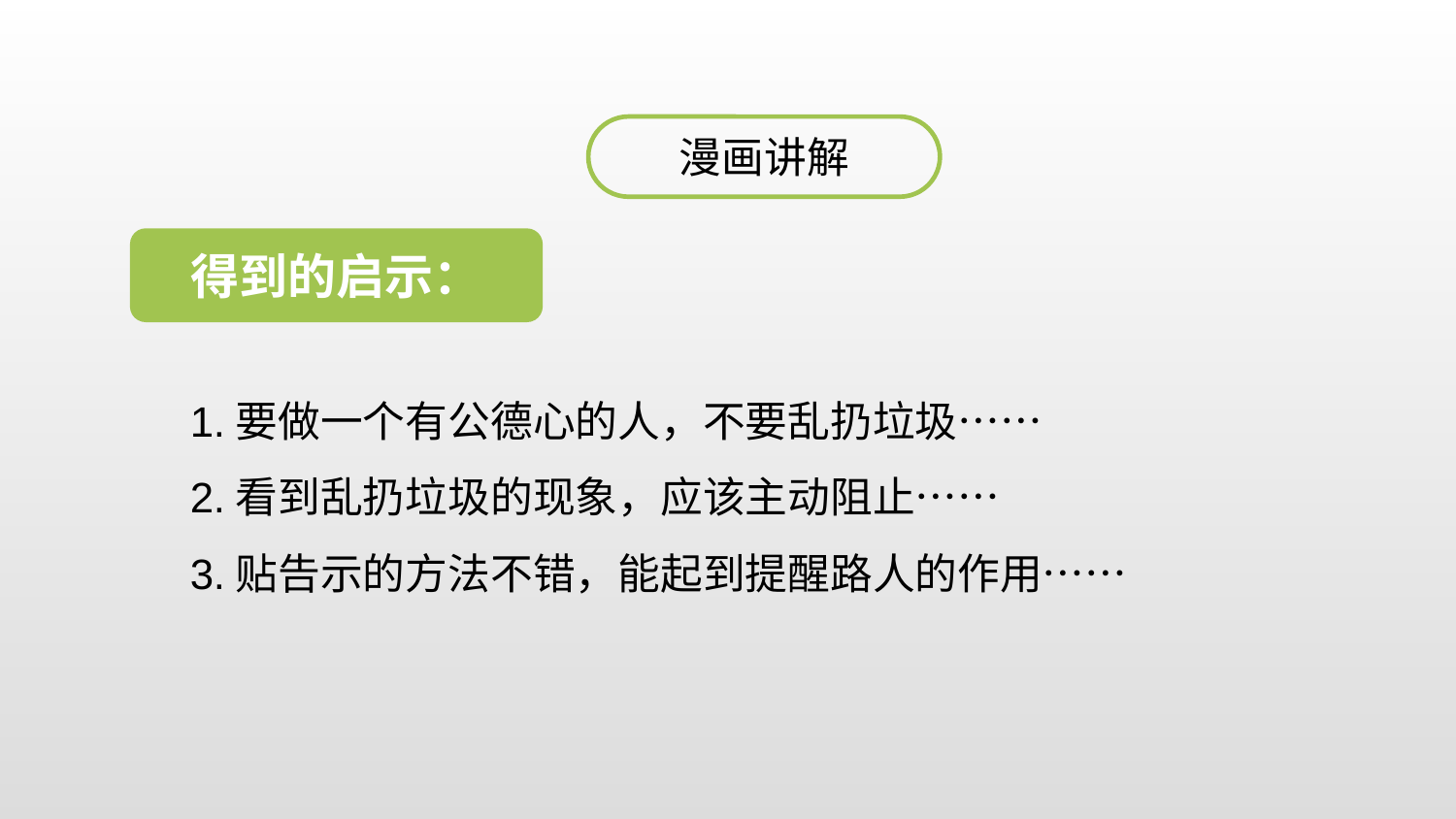

漫画讲解
得到的启示：
1.要做一个有公德心的人，不要乱扔垃圾……
2.看到乱扔垃圾的现象，应该主动阻止……
3.贴告示的方法不错，能起到提醒路人的作用……